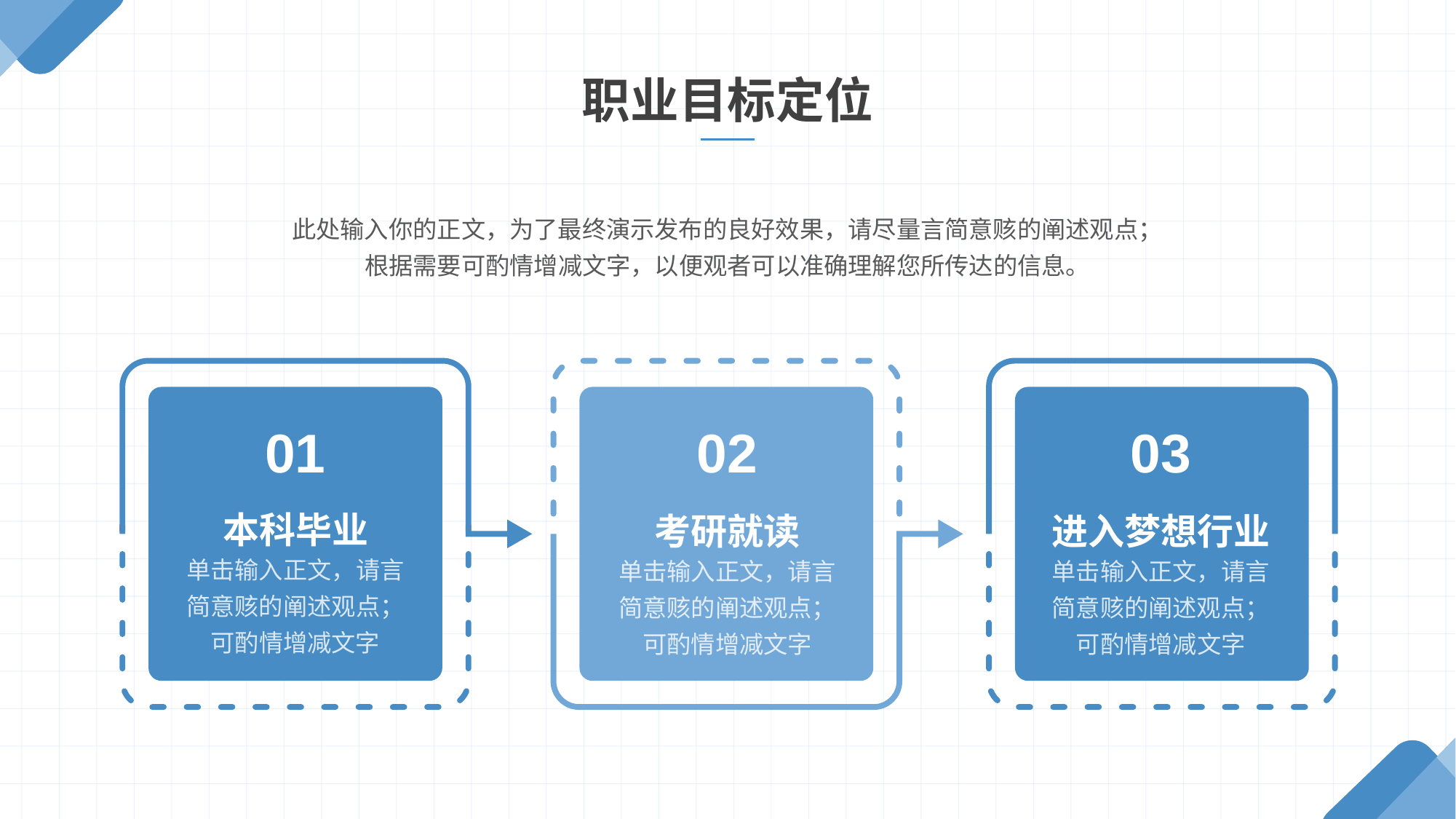

职业目标定位
此处输入你的正文，为了最终演示发布的良好效果，请尽量言简意赅的阐述观点；
根据需要可酌情增减文字，以便观者可以准确理解您所传达的信息。

01
02
03
本科毕业
单击输入正文，请言简意赅的阐述观点；可酌情增减文字
考研就读
单击输入正文，请言简意赅的阐述观点；可酌情增减文字
进入梦想行业
单击输入正文，请言简意赅的阐述观点；可酌情增减文字